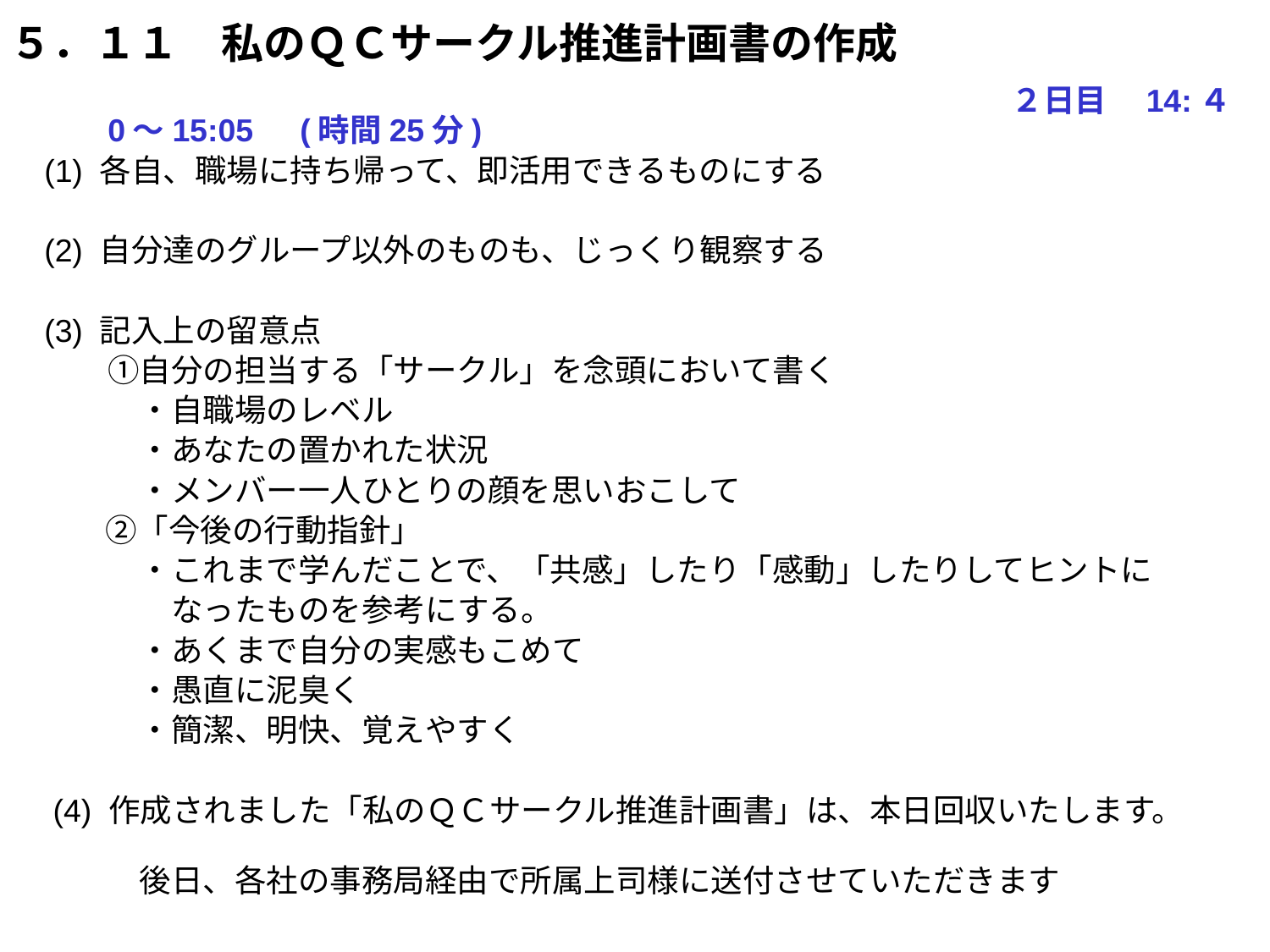

５．１１　私のＱＣサークル推進計画書の作成
 　　　　　　　　　　　　　　　　　　　　　　　　　　　　　　２日目　14:４0～15:05　(時間25分)
(1) 各自、職場に持ち帰って、即活用できるものにする

(2) 自分達のグループ以外のものも、じっくり観察する

(3) 記入上の留意点
　　①自分の担当する「サークル」を念頭において書く
　　　・自職場のレベル
　　　・あなたの置かれた状況
　　　・メンバー一人ひとりの顔を思いおこして
   　②「今後の行動指針」
　　　・これまで学んだことで、「共感」したり「感動」したりしてヒントに
　　　　なったものを参考にする。
　　　・あくまで自分の実感もこめて
　　　・愚直に泥臭く
　　　・簡潔、明快、覚えやすく

 (4) 作成されました「私のＱＣサークル推進計画書」は、本日回収いたします。
　　　後日、各社の事務局経由で所属上司様に送付させていただきます